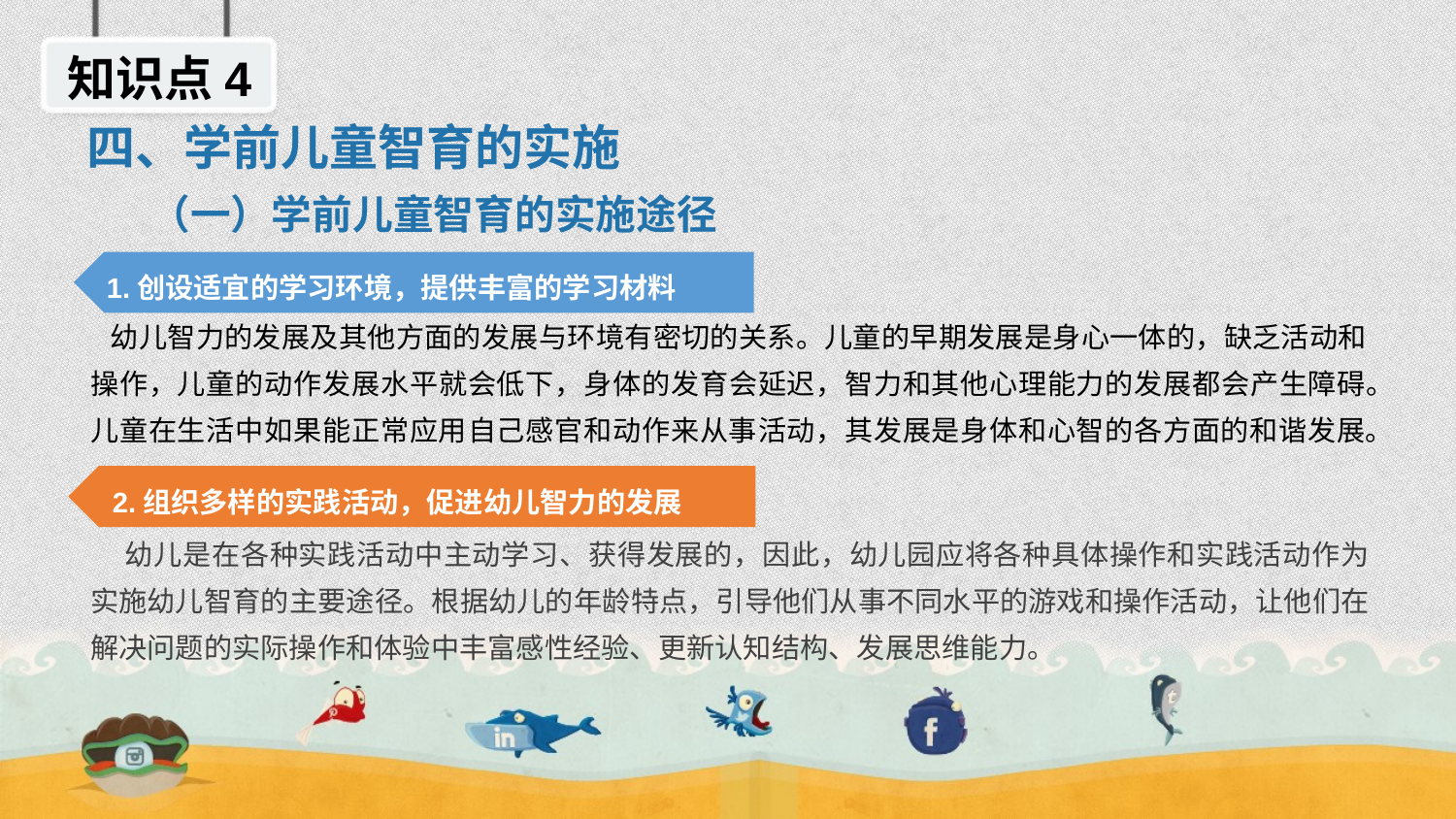

知识点4
四、学前儿童智育的实施
（一）学前儿童智育的实施途径

1.创设适宜的学习环境，提供丰富的学习材料
  幼儿智力的发展及其他方面的发展与环境有密切的关系。儿童的早期发展是身心一体的，缺乏活动和操作，儿童的动作发展水平就会低下，身体的发育会延迟，智力和其他心理能力的发展都会产生障碍。儿童在生活中如果能正常应用自己感官和动作来从事活动，其发展是身体和心智的各方面的和谐发展。

2.组织多样的实践活动，促进幼儿智力的发展
    幼儿是在各种实践活动中主动学习、获得发展的，因此，幼儿园应将各种具体操作和实践活动作为实施幼儿智育的主要途径。根据幼儿的年龄特点，引导他们从事不同水平的游戏和操作活动，让他们在解决问题的实际操作和体验中丰富感性经验、更新认知结构、发展思维能力。